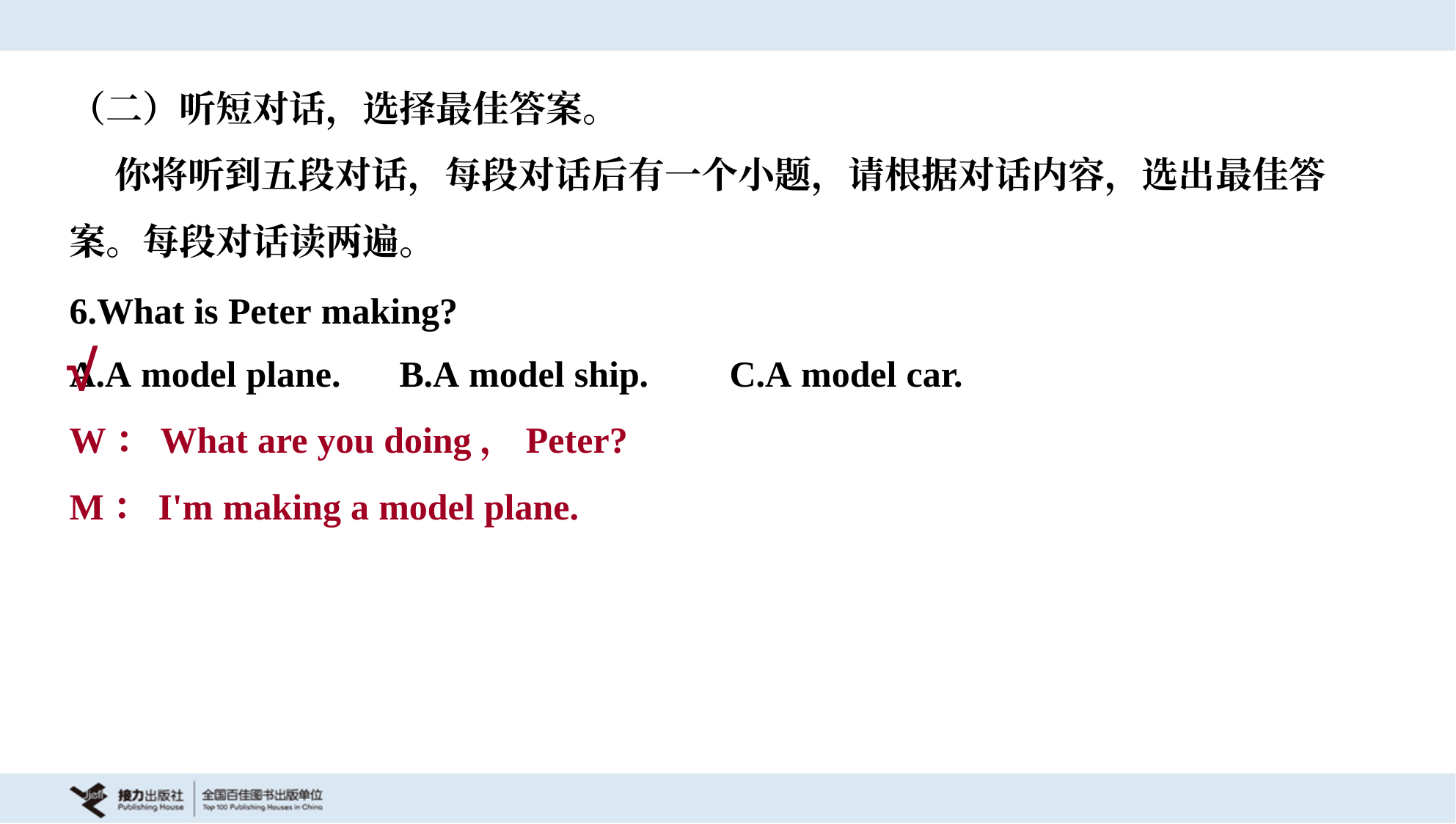

（二）听短对话，选择最佳答案。
    你将听到五段对话，每段对话后有一个小题，请根据对话内容，选出最佳答
案。每段对话读两遍。
6.What is Peter making?
A.A model plane.	B.A model ship.	C.A model car.
√
W：What are you doing，Peter?
M：I'm making a model plane.